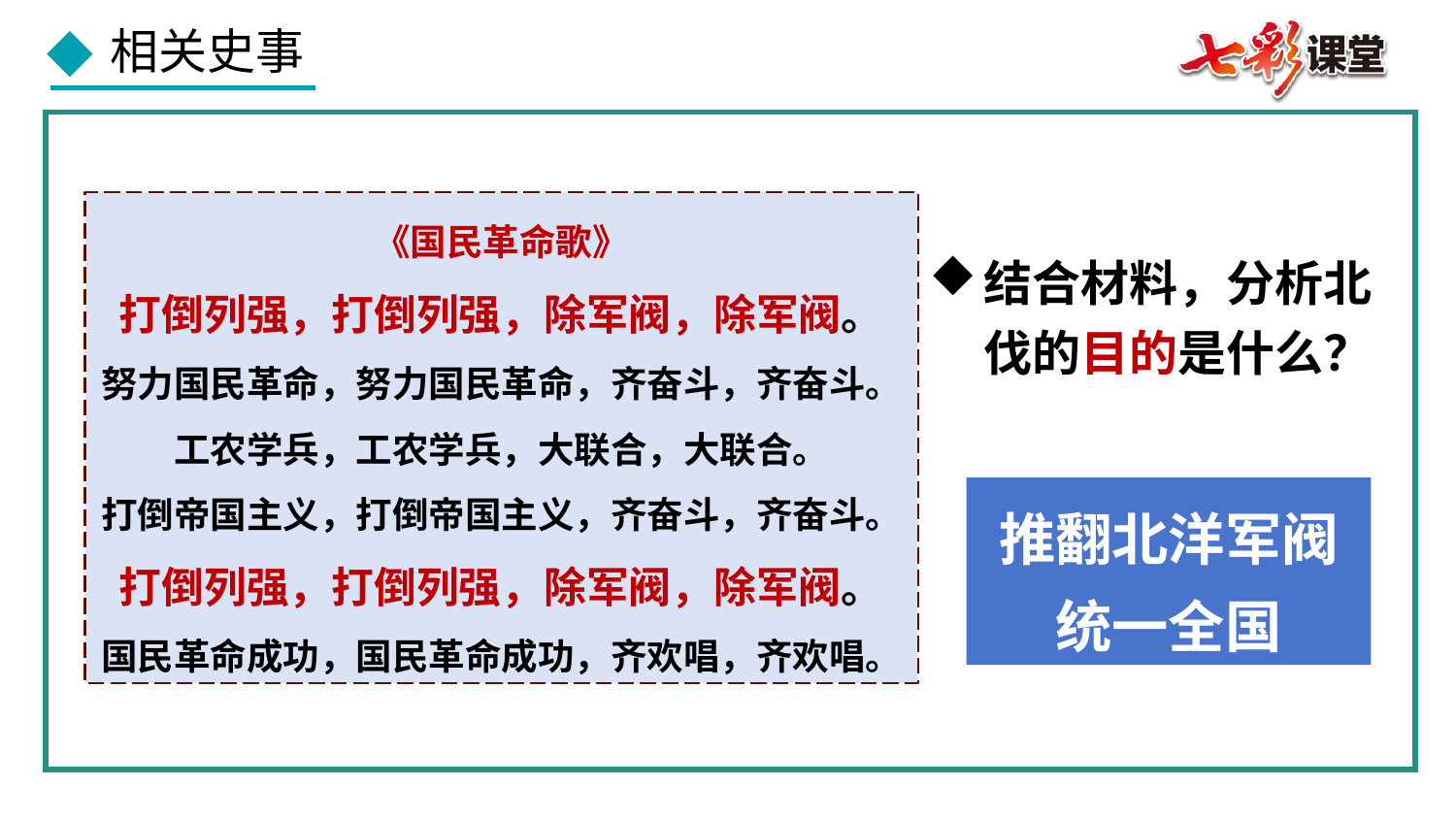

《国民革命歌》
打倒列强，打倒列强，除军阀，除军阀。
努力国民革命，努力国民革命，齐奋斗，齐奋斗。
工农学兵，工农学兵，大联合，大联合。
打倒帝国主义，打倒帝国主义，齐奋斗，齐奋斗。
打倒列强，打倒列强，除军阀，除军阀。
国民革命成功，国民革命成功，齐欢唱，齐欢唱。
结合材料，分析北伐的目的是什么？
推翻北洋军阀
统一全国
1954年召开的第一届全国人大制定并通过了《中华人民共和国宪法》